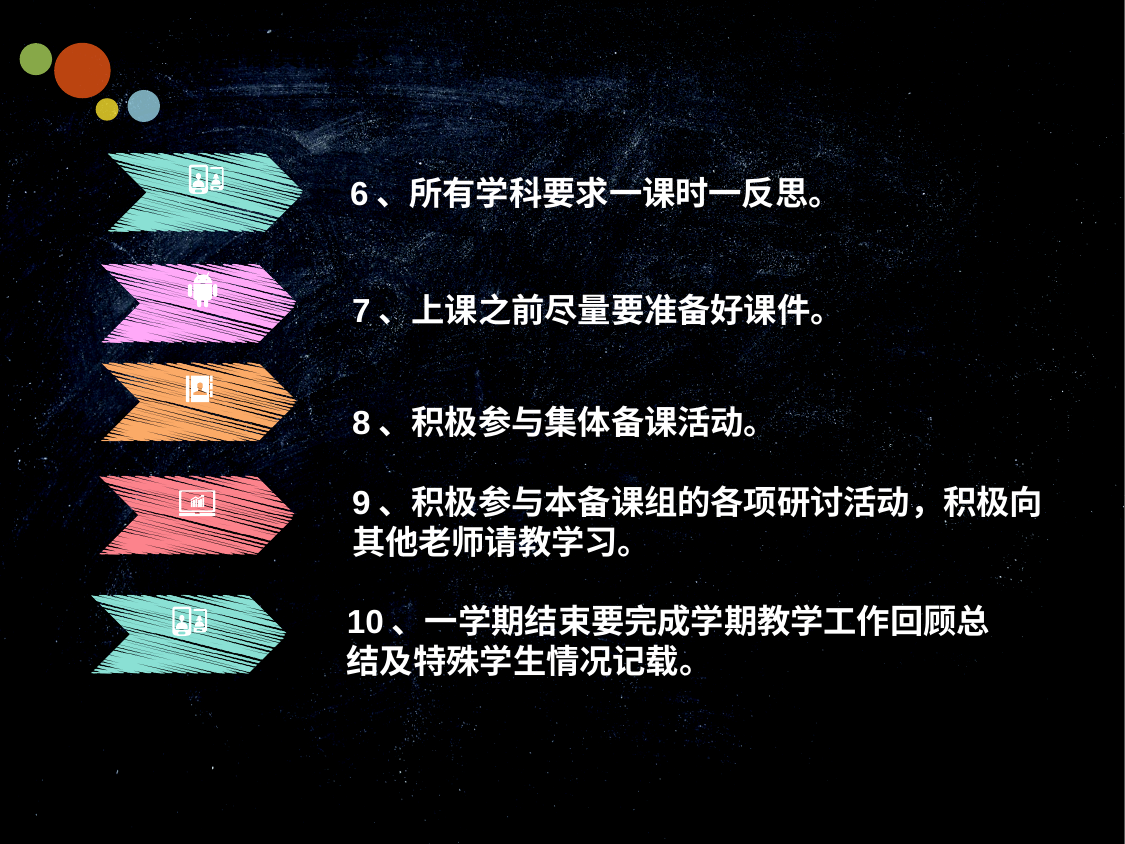

全学期备课具体要求

6、所有学科要求一课时一反思。

7、上课之前尽量要准备好课件。

8、积极参与集体备课活动。

9、积极参与本备课组的各项研讨活动，积极向其他老师请教学习。

10、一学期结束要完成学期教学工作回顾总结及特殊学生情况记载。